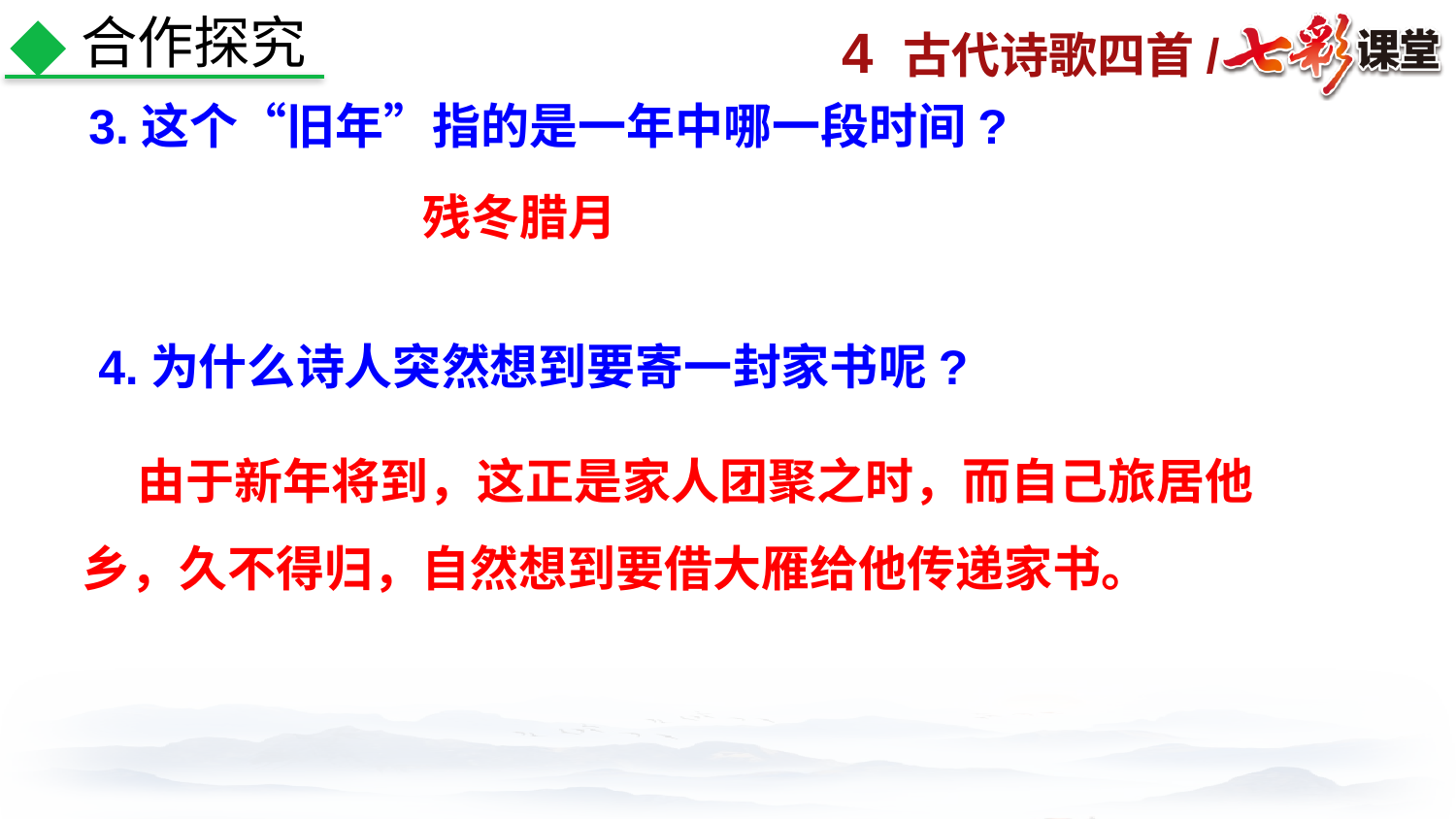

合作探究

3.这个“旧年”指的是一年中哪一段时间?
残冬腊月
4.为什么诗人突然想到要寄一封家书呢?
    由于新年将到，这正是家人团聚之时，而自己旅居他乡，久不得归，自然想到要借大雁给他传递家书。